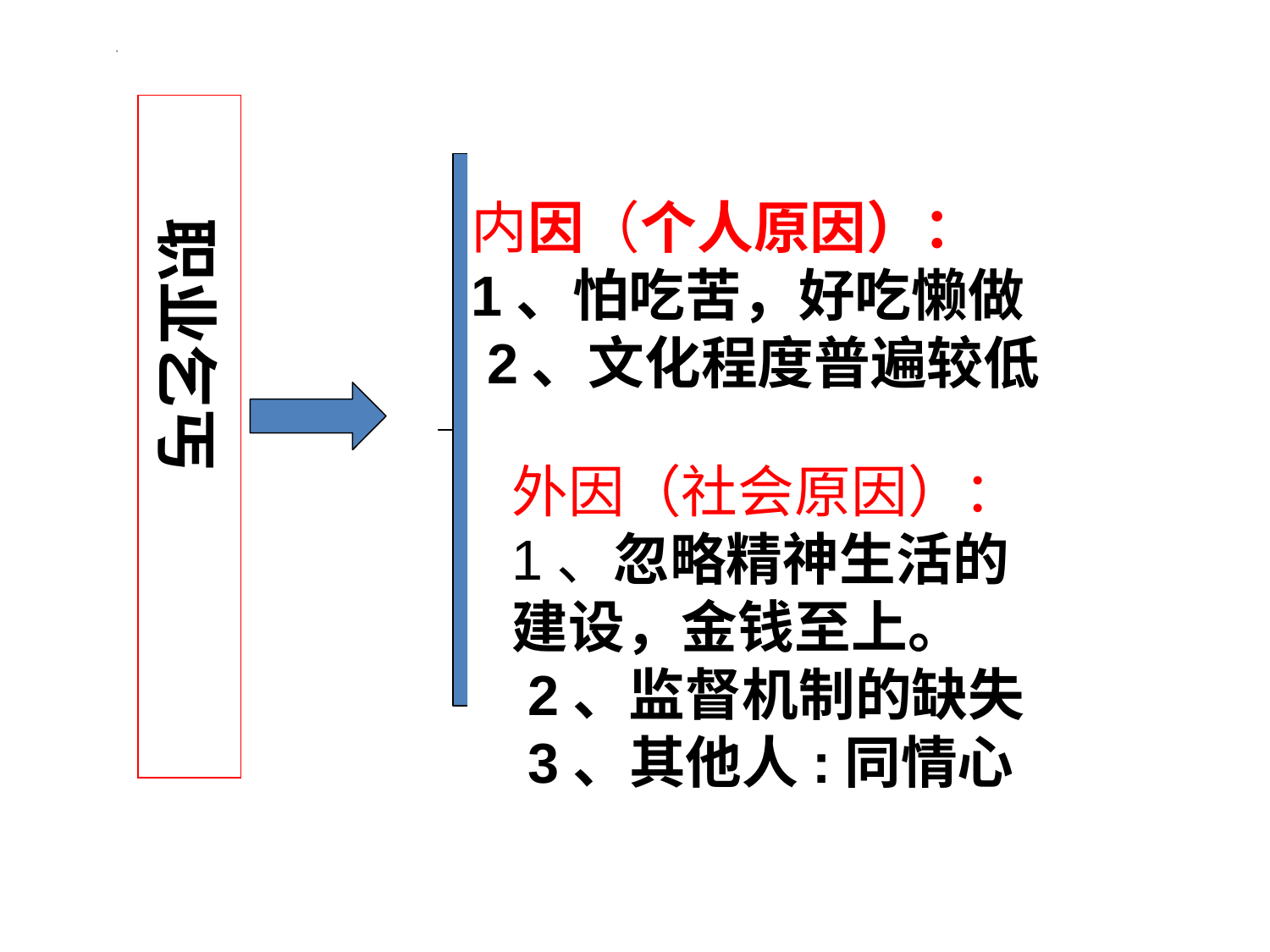

职业乞丐

内因（个人原因）：
1、怕吃苦，好吃懒做
 2、文化程度普遍较低

外因（社会原因）：
1、忽略精神生活的建设，金钱至上。
 2、监督机制的缺失
 3、其他人:同情心